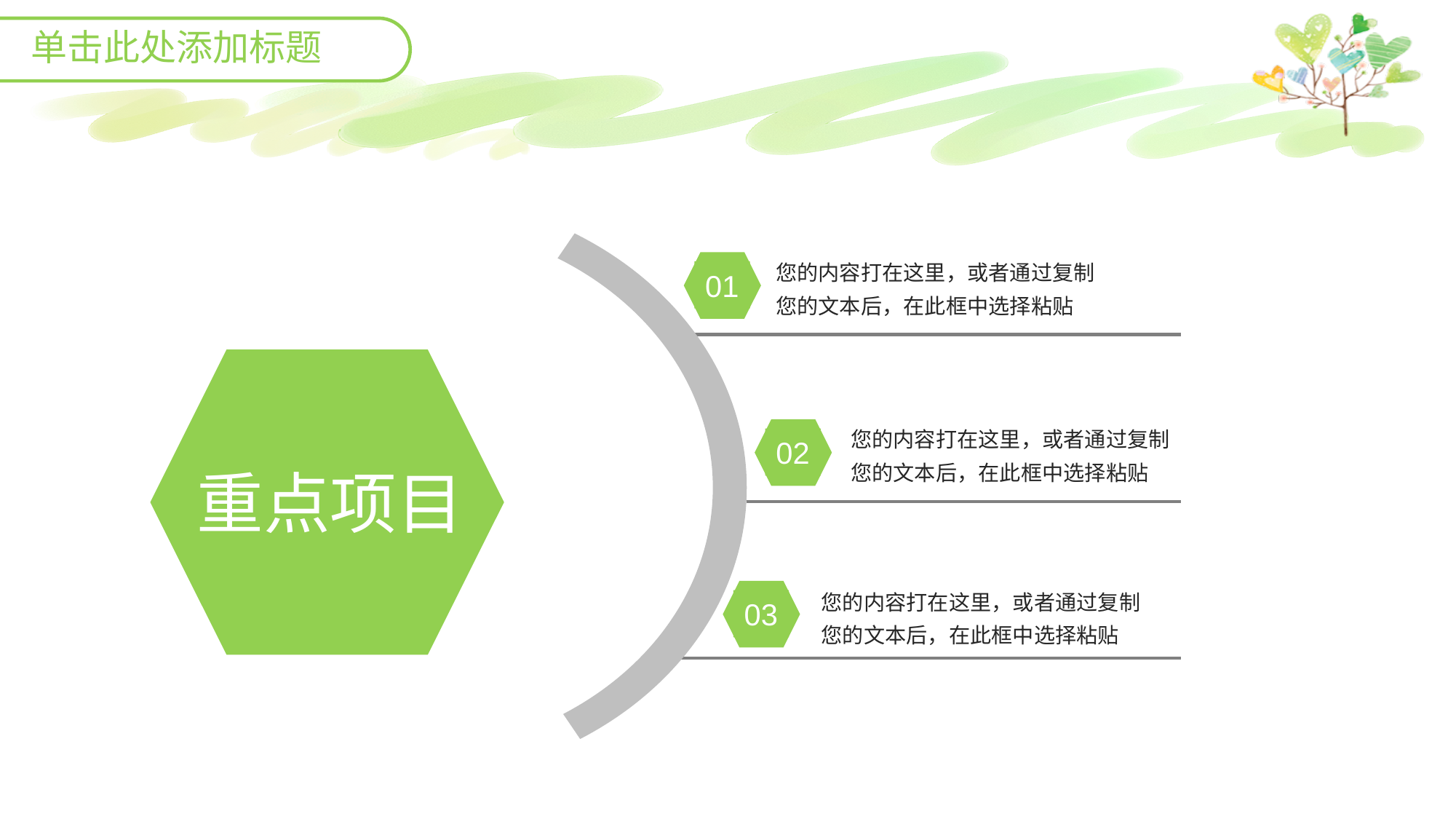

单击此处添加标题

您的内容打在这里，或者通过复制您的文本后，在此框中选择粘贴

01

您的内容打在这里，或者通过复制您的文本后，在此框中选择粘贴

02
重点项目
您的内容打在这里，或者通过复制您的文本后，在此框中选择粘贴

03